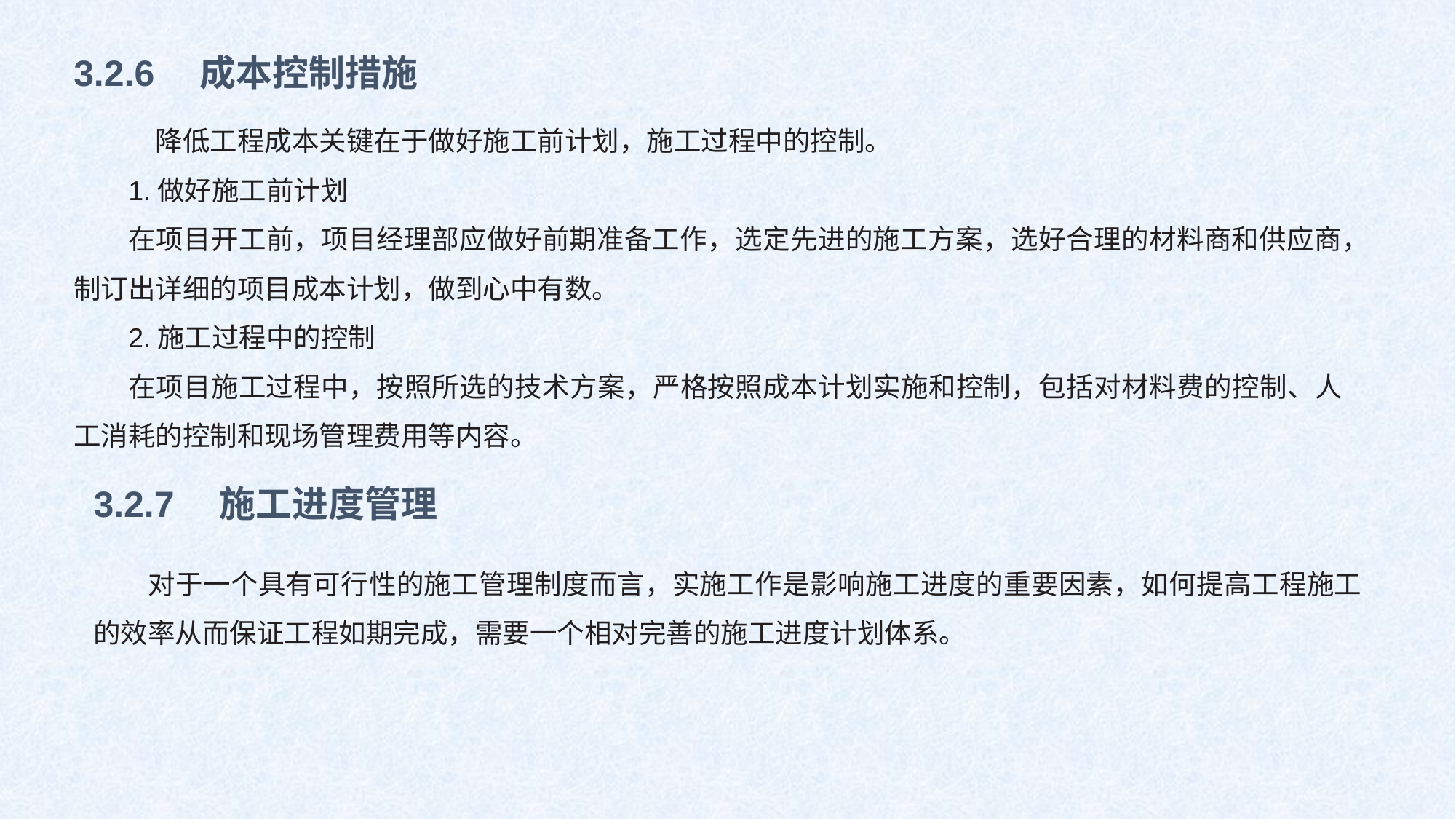

3.2.6　成本控制措施
　降低工程成本关键在于做好施工前计划，施工过程中的控制。
1.做好施工前计划
在项目开工前，项目经理部应做好前期准备工作，选定先进的施工方案，选好合理的材料商和供应商，制订出详细的项目成本计划，做到心中有数。
2.施工过程中的控制
在项目施工过程中，按照所选的技术方案，严格按照成本计划实施和控制，包括对材料费的控制、人工消耗的控制和现场管理费用等内容。
3.2.7　施工进度管理
对于一个具有可行性的施工管理制度而言，实施工作是影响施工进度的重要因素，如何提高工程施工的效率从而保证工程如期完成，需要一个相对完善的施工进度计划体系。